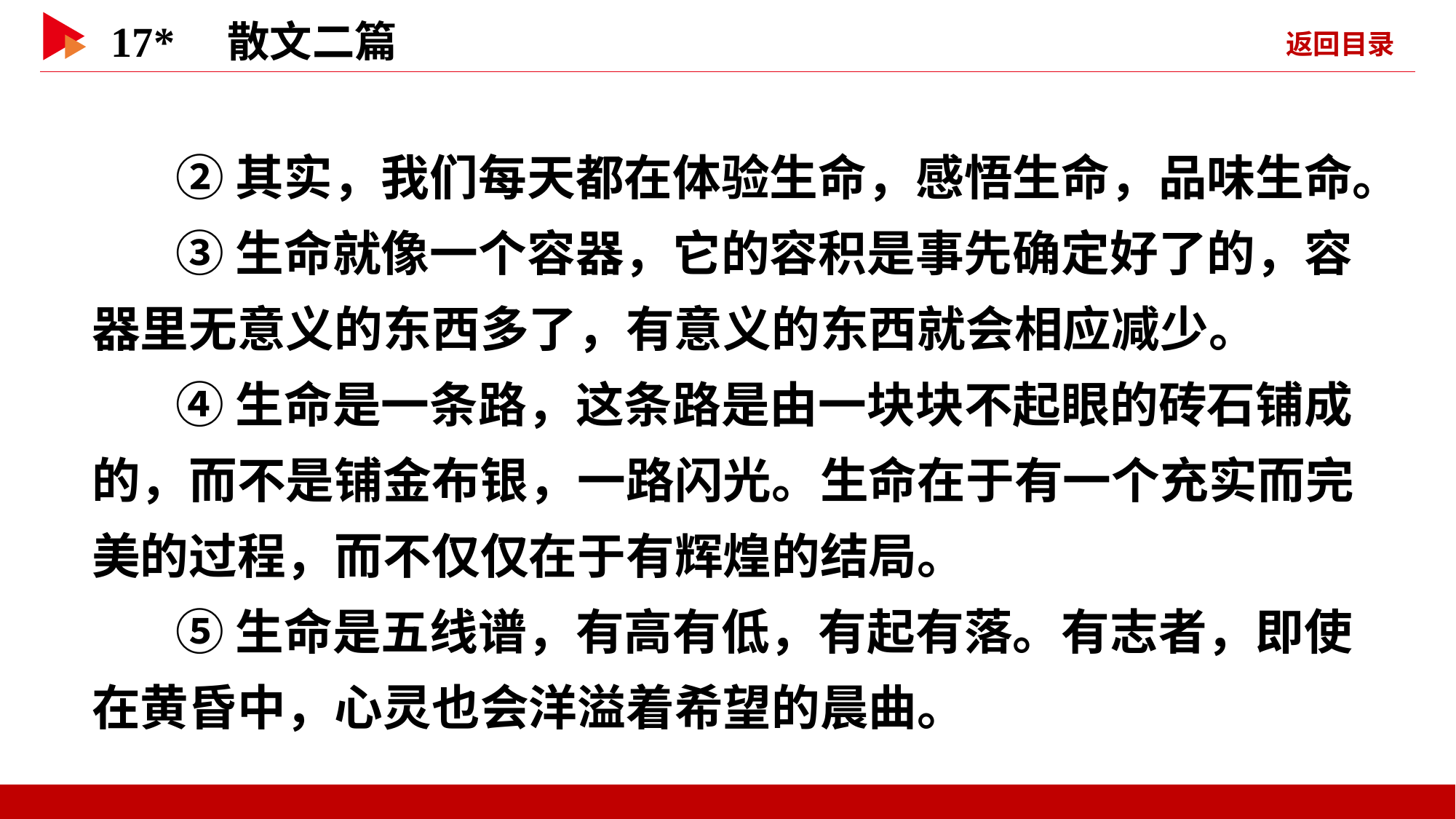

②其实，我们每天都在体验生命，感悟生命，品味生命。
③生命就像一个容器，它的容积是事先确定好了的，容器里无意义的东西多了，有意义的东西就会相应减少。
④生命是一条路，这条路是由一块块不起眼的砖石铺成的，而不是铺金布银，一路闪光。生命在于有一个充实而完美的过程，而不仅仅在于有辉煌的结局。
⑤生命是五线谱，有高有低，有起有落。有志者，即使在黄昏中，心灵也会洋溢着希望的晨曲。